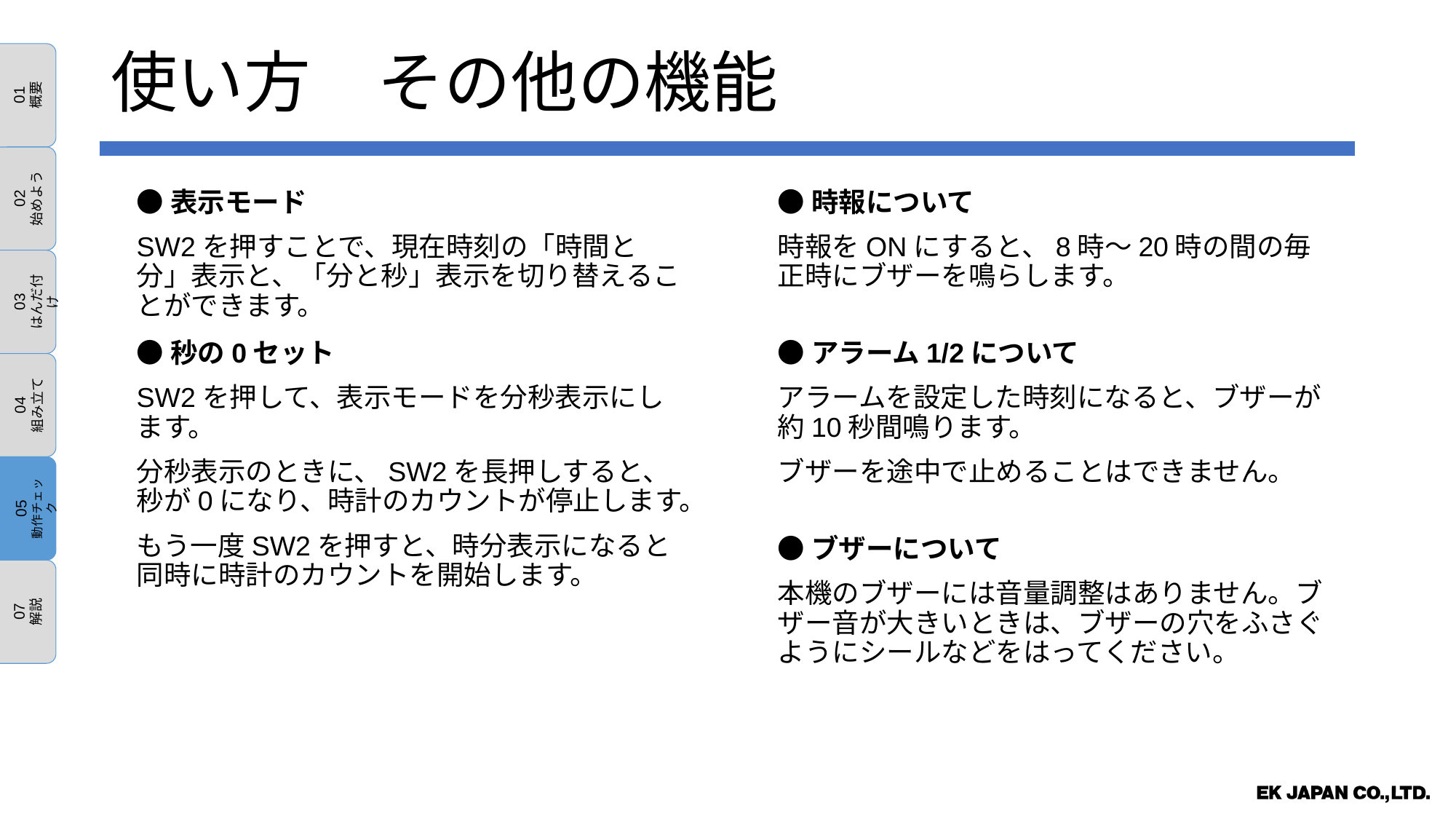

01
概要

02
始めよう

03
はんだ付け

04
組み立て

05
動作チェック

07
解説
使い方　その他の機能
●表示モード
SW2を押すことで、現在時刻の「時間と分」表示と、「分と秒」表示を切り替えることができます。
●時報について
時報をONにすると、8時～20時の間の毎正時にブザーを鳴らします。
●秒の0セット
SW2を押して、表示モードを分秒表示にします。
分秒表示のときに、SW2を長押しすると、秒が0になり、時計のカウントが停止します。
もう一度SW2を押すと、時分表示になると同時に時計のカウントを開始します。
●アラーム1/2について
アラームを設定した時刻になると、ブザーが約10秒間鳴ります。
ブザーを途中で止めることはできません。
●ブザーについて
本機のブザーには音量調整はありません。ブザー音が大きいときは、ブザーの穴をふさぐようにシールなどをはってください。